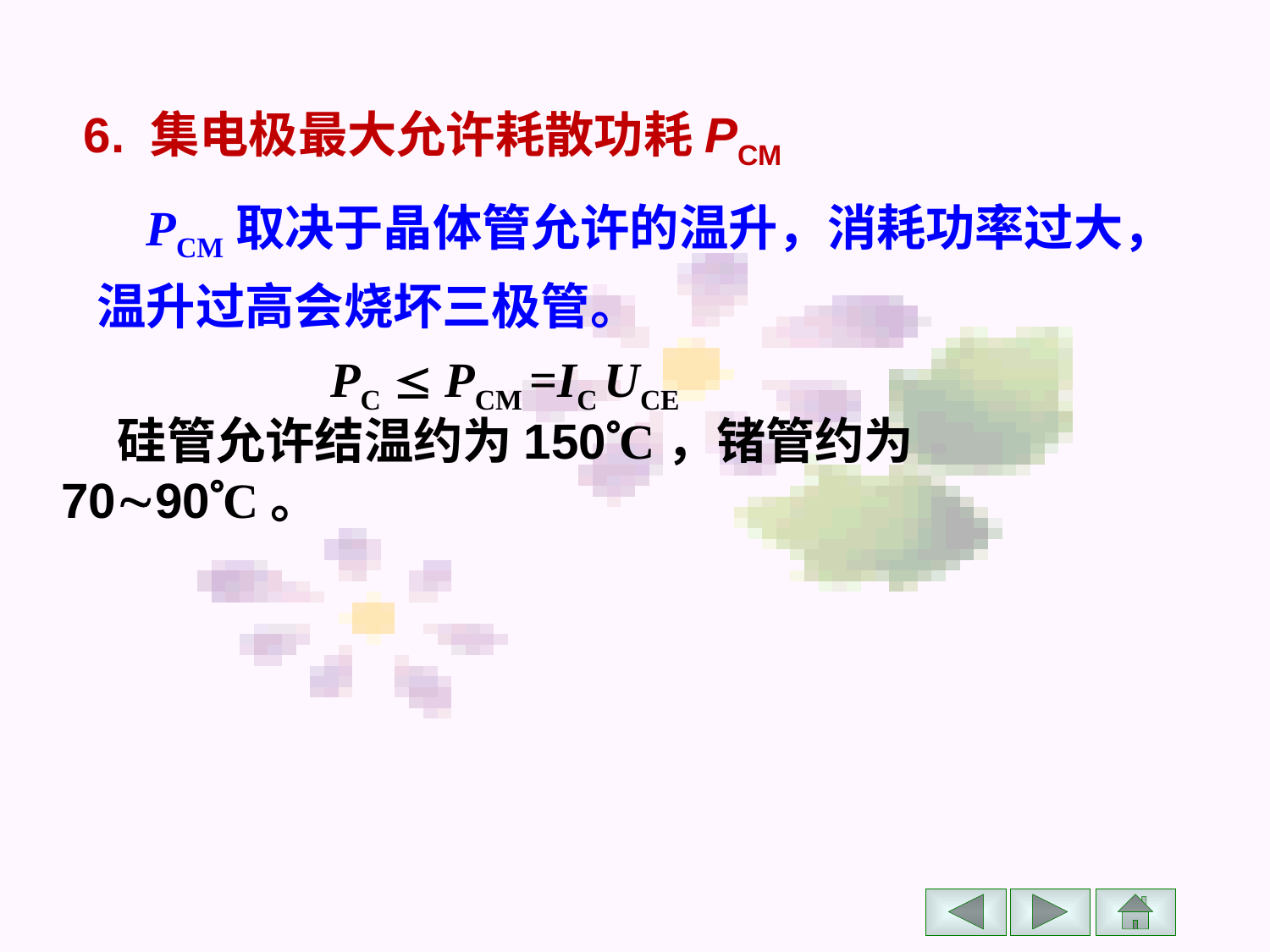

6. 集电极最大允许耗散功耗PCM
    PCM取决于晶体管允许的温升，消耗功率过大，温升过高会烧坏三极管。
                   PC ≤ PCM =IC UCE
    硅管允许结温约为150°C，锗管约为 70∼90°C。